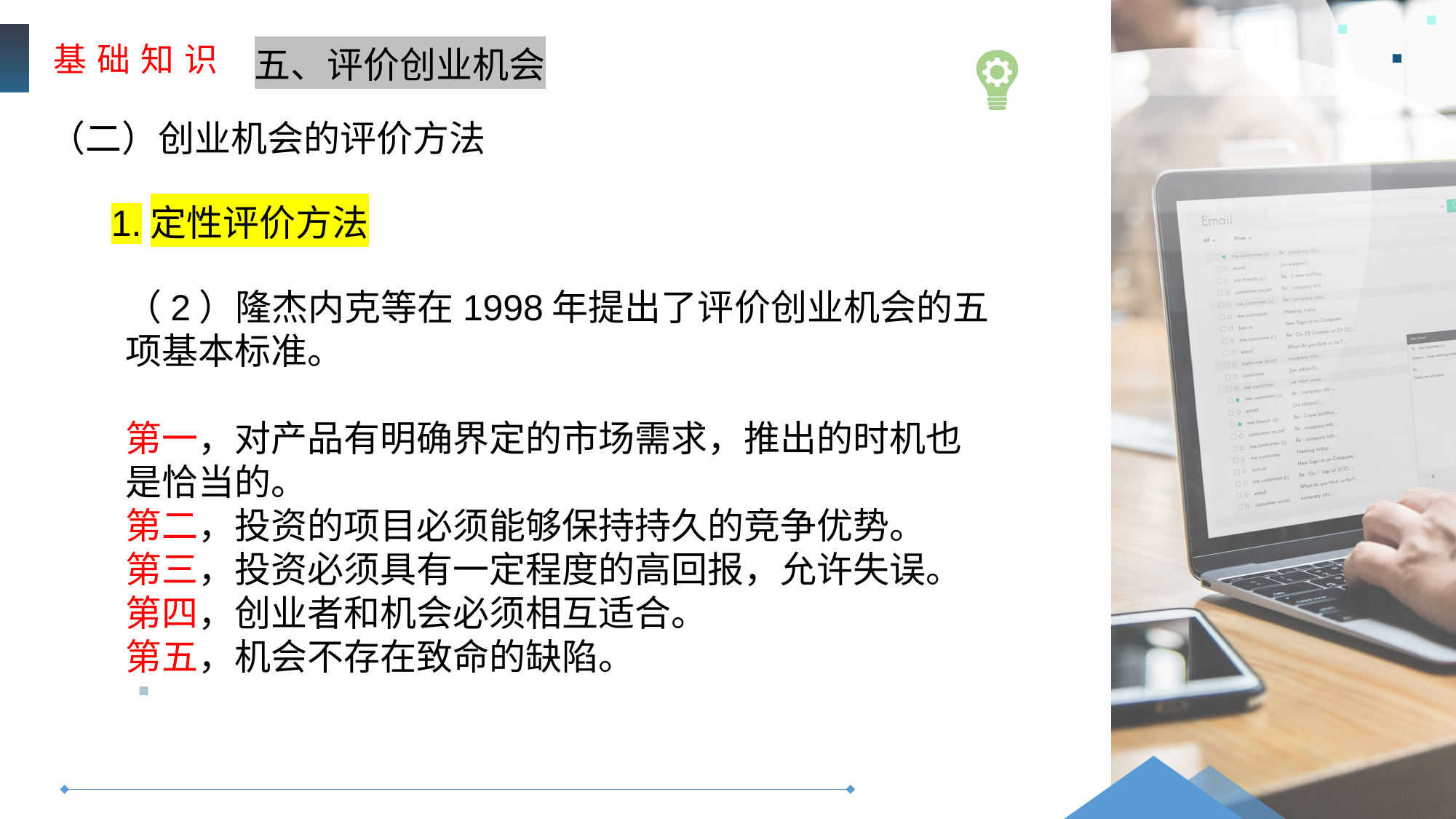

基 础 知 识

五、评价创业机会

（二）创业机会的评价方法
1.定性评价方法
（2）隆杰内克等在1998年提出了评价创业机会的五项基本标准。

第一，对产品有明确界定的市场需求，推出的时机也是恰当的。
第二，投资的项目必须能够保持持久的竞争优势。
第三，投资必须具有一定程度的高回报，允许失误。
第四，创业者和机会必须相互适合。
第五，机会不存在致命的缺陷。